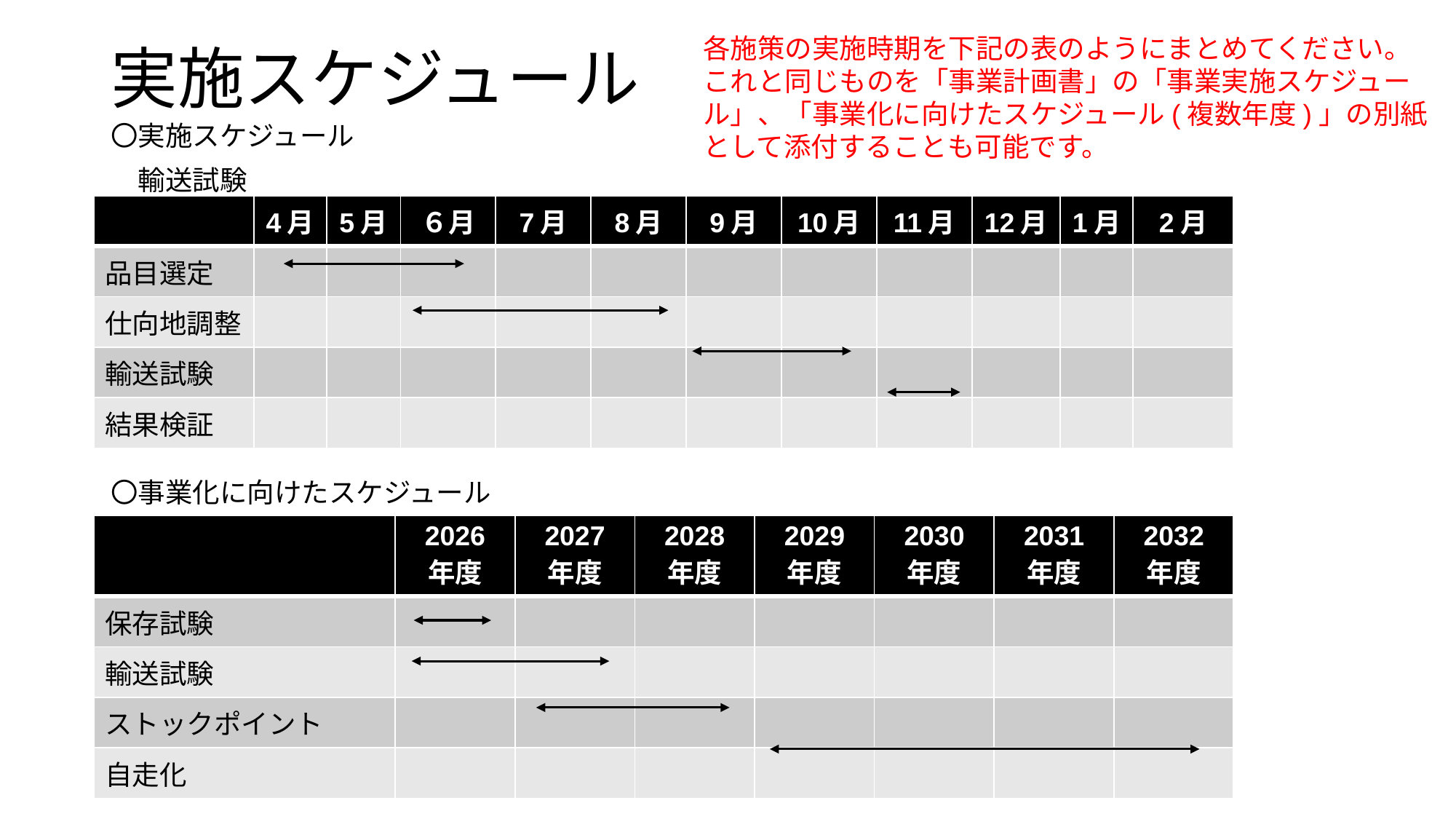

# 実施スケジュール
各施策の実施時期を下記の表のようにまとめてください。
これと同じものを「事業計画書」の「事業実施スケジュール」、「事業化に向けたスケジュール(複数年度)」の別紙として添付することも可能です。
〇実施スケジュール
　輸送試験

〇事業化に向けたスケジュール

|  | 4月 | 5月 | ６月 | 7月 | 8月 | 9月 | 10月 | 11月 | 12月 | 1月 | 2月 |
| --- | --- | --- | --- | --- | --- | --- | --- | --- | --- | --- | --- |
| 品目選定 |  |  |  |  |  |  |  |  |  |  |  |
| 仕向地調整 |  |  |  |  |  |  |  |  |  |  |  |
| 輸送試験 |  |  |  |  |  |  |  |  |  |  |  |
| 結果検証 |  |  |  |  |  |  |  |  |  |  |  |
|  | 2026 年度 | 2027 年度 | 2028 年度 | 2029 年度 | 2030 年度 | 2031 年度 | 2032 年度 |
| --- | --- | --- | --- | --- | --- | --- | --- |
| 保存試験 |  |  |  |  |  |  |  |
| 輸送試験 |  |  |  |  |  |  |  |
| ストックポイント |  |  |  |  |  |  |  |
| 自走化 |  |  |  |  |  |  |  |